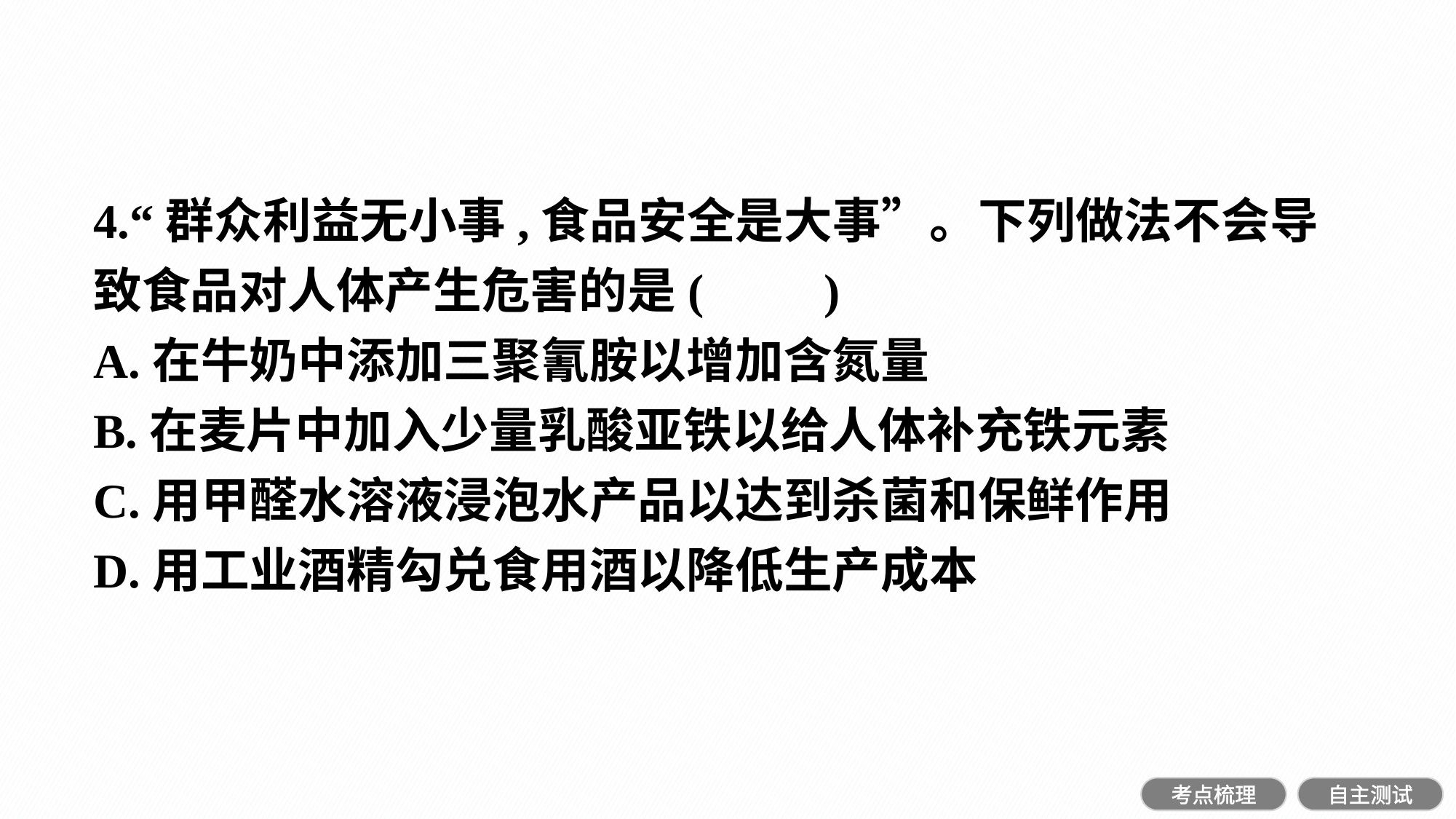

4.“群众利益无小事,食品安全是大事”。下列做法不会导致食品对人体产生危害的是(　　)
A.在牛奶中添加三聚氰胺以增加含氮量
B.在麦片中加入少量乳酸亚铁以给人体补充铁元素
C.用甲醛水溶液浸泡水产品以达到杀菌和保鲜作用
D.用工业酒精勾兑食用酒以降低生产成本